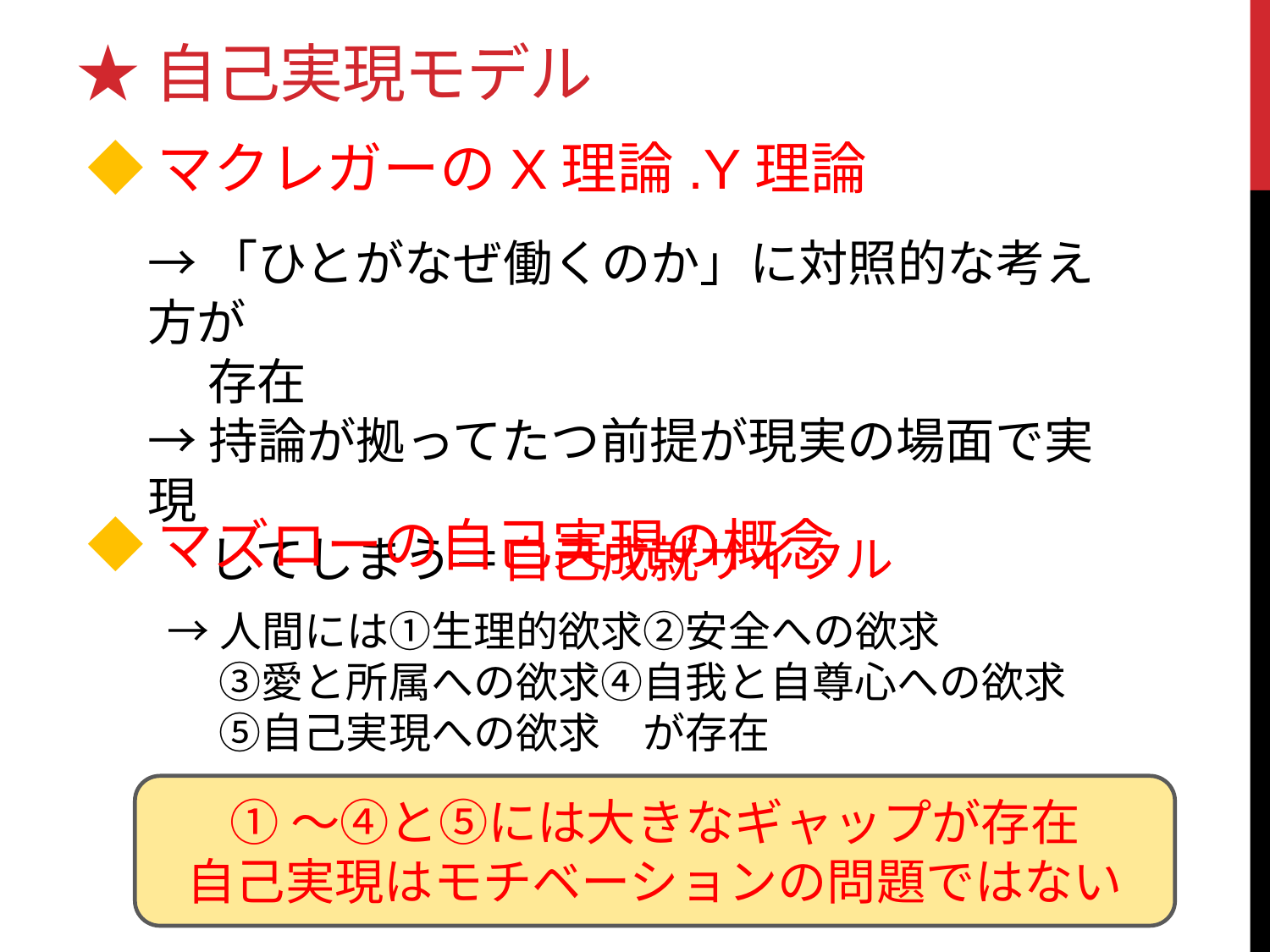

# ★自己実現モデル
◆マクレガーのX理論.Y理論
→「ひとがなぜ働くのか」に対照的な考え方が
　 存在
→持論が拠ってたつ前提が現実の場面で実現
　 してしまう＝自己成就サイクル
◆マズローの自己実現の概念
→人間には①生理的欲求②安全への欲求
　 ③愛と所属への欲求④自我と自尊心への欲求
　 ⑤自己実現への欲求　が存在
①～④と⑤には大きなギャップが存在
自己実現はモチベーションの問題ではない